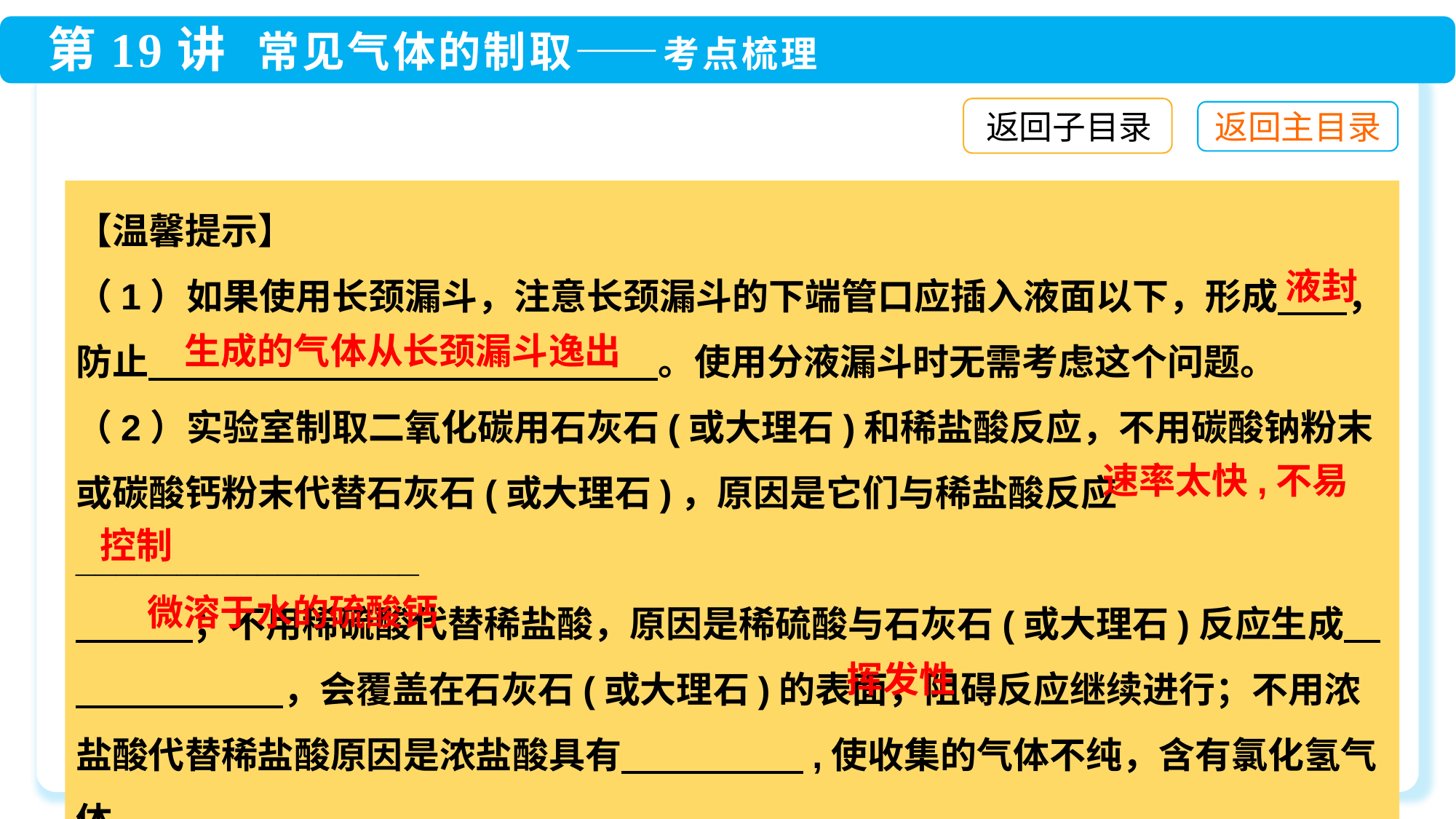

返回子目录
【温馨提示】
（1）如果使用长颈漏斗，注意长颈漏斗的下端管口应插入液面以下，形成　    ，防止　　　　　　　　　　　　　　。使用分液漏斗时无需考虑这个问题。
（2）实验室制取二氧化碳用石灰石(或大理石)和稀盐酸反应，不用碳酸钠粉末或碳酸钙粉末代替石灰石(或大理石)，原因是它们与稀盐酸反应_________________
　　　 ；不用稀硫酸代替稀盐酸，原因是稀硫酸与石灰石(或大理石)反应生成　　　           　 ，会覆盖在石灰石(或大理石)的表面，阻碍反应继续进行；不用浓盐酸代替稀盐酸原因是浓盐酸具有　　　　　,使收集的气体不纯，含有氯化氢气体 。
液封
生成的气体从长颈漏斗逸出
速率太快,不易
控制
微溶于水的硫酸钙
挥发性